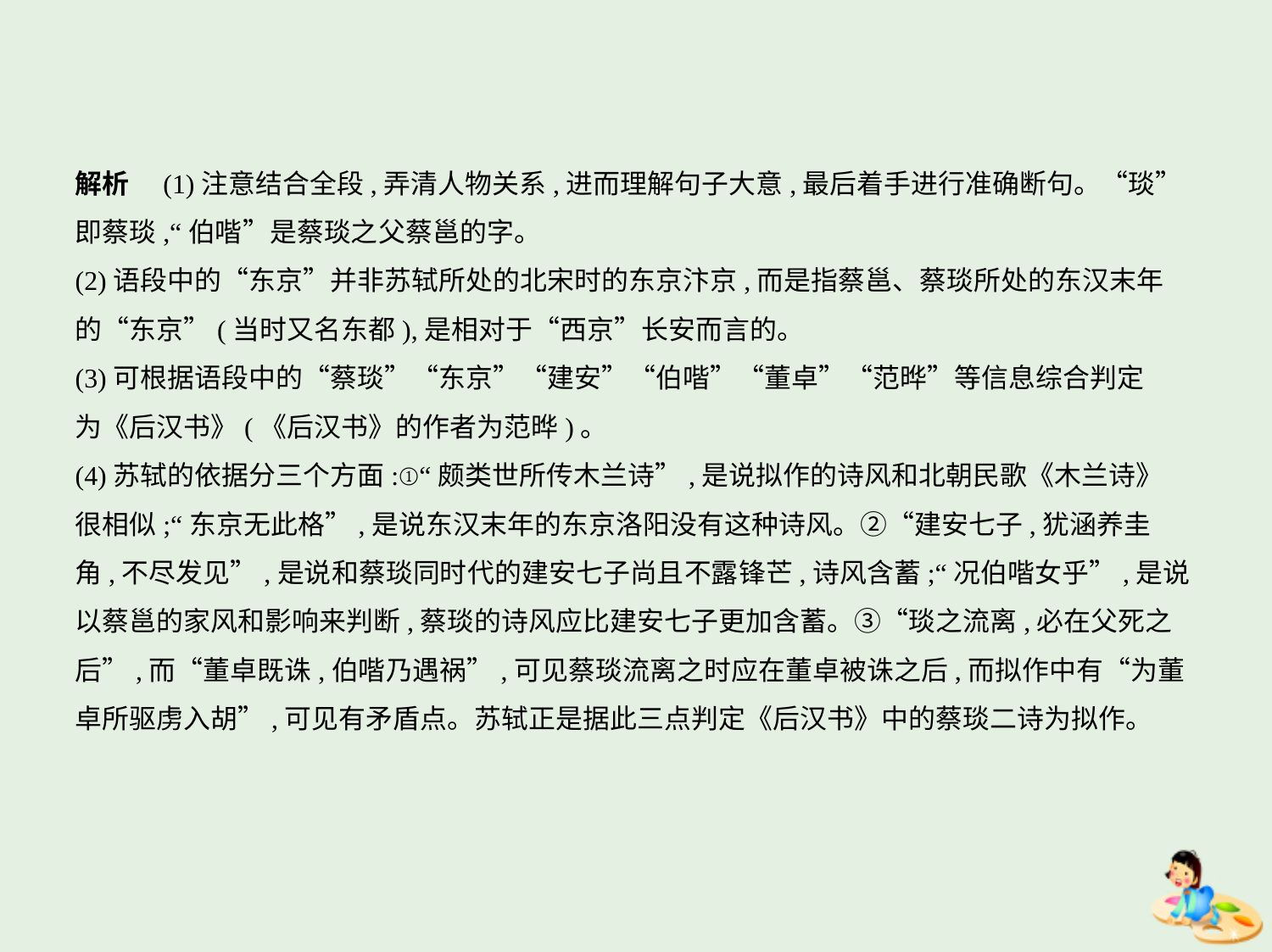

解析　(1)注意结合全段,弄清人物关系,进而理解句子大意,最后着手进行准确断句。“琰”
即蔡琰,“伯喈”是蔡琰之父蔡邕的字。
(2)语段中的“东京”并非苏轼所处的北宋时的东京汴京,而是指蔡邕、蔡琰所处的东汉末年
的“东京”(当时又名东都),是相对于“西京”长安而言的。
(3)可根据语段中的“蔡琰”“东京”“建安”“伯喈”“董卓”“范晔”等信息综合判定
为《后汉书》(《后汉书》的作者为范晔)。
(4)苏轼的依据分三个方面:①“颇类世所传木兰诗”,是说拟作的诗风和北朝民歌《木兰诗》
很相似;“东京无此格”,是说东汉末年的东京洛阳没有这种诗风。②“建安七子,犹涵养圭
角,不尽发见”,是说和蔡琰同时代的建安七子尚且不露锋芒,诗风含蓄;“况伯喈女乎”,是说
以蔡邕的家风和影响来判断,蔡琰的诗风应比建安七子更加含蓄。③“琰之流离,必在父死之
后”,而“董卓既诛,伯喈乃遇祸”,可见蔡琰流离之时应在董卓被诛之后,而拟作中有“为董
卓所驱虏入胡”,可见有矛盾点。苏轼正是据此三点判定《后汉书》中的蔡琰二诗为拟作。